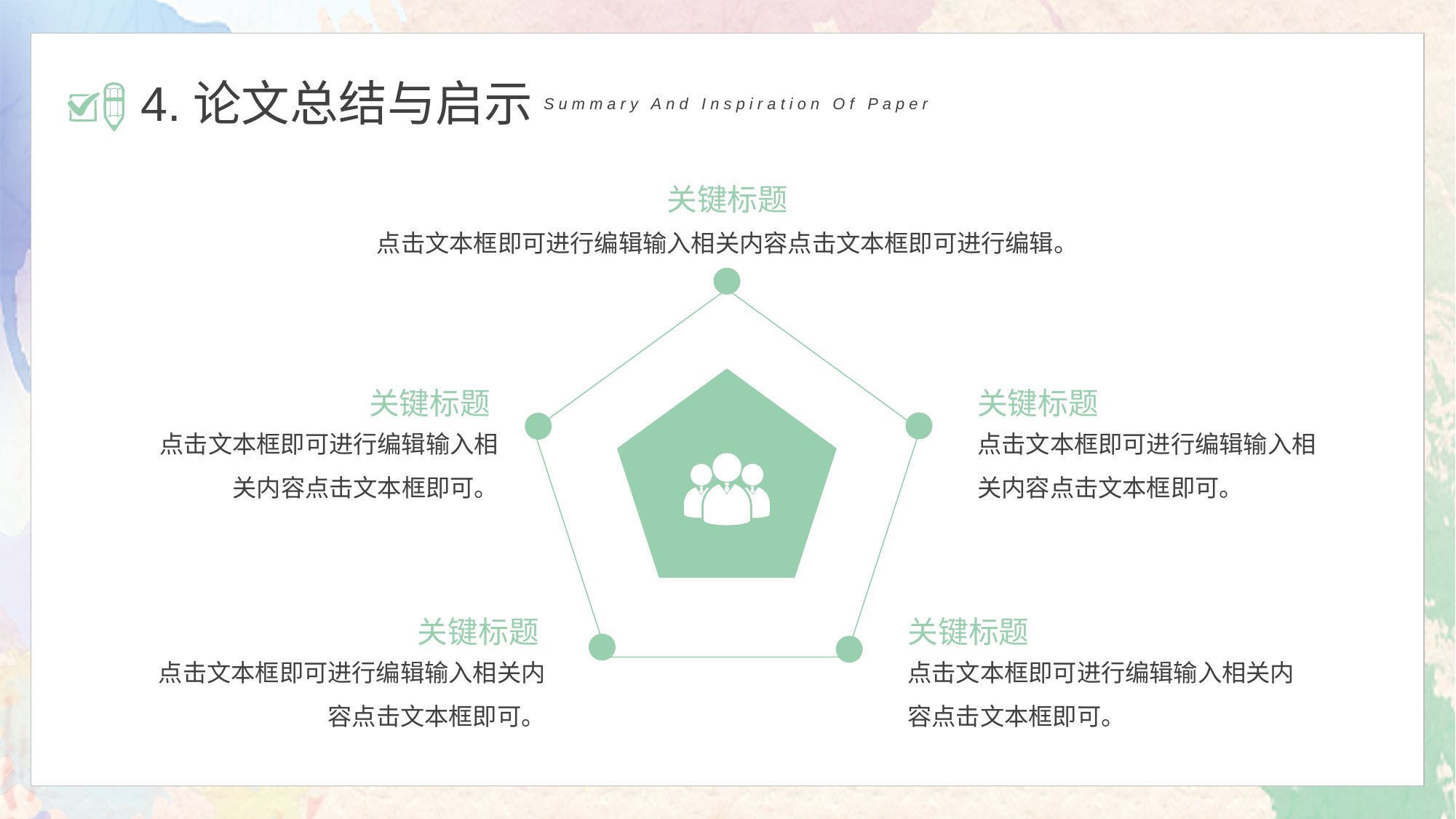

4.论文总结与启示

Summary And Inspiration Of Paper
关键标题
点击文本框即可进行编辑输入相关内容点击文本框即可进行编辑。

关键标题
点击文本框即可进行编辑输入相关内容点击文本框即可。
关键标题
点击文本框即可进行编辑输入相关内容点击文本框即可。
关键标题
点击文本框即可进行编辑输入相关内容点击文本框即可。
关键标题
点击文本框即可进行编辑输入相关内容点击文本框即可。